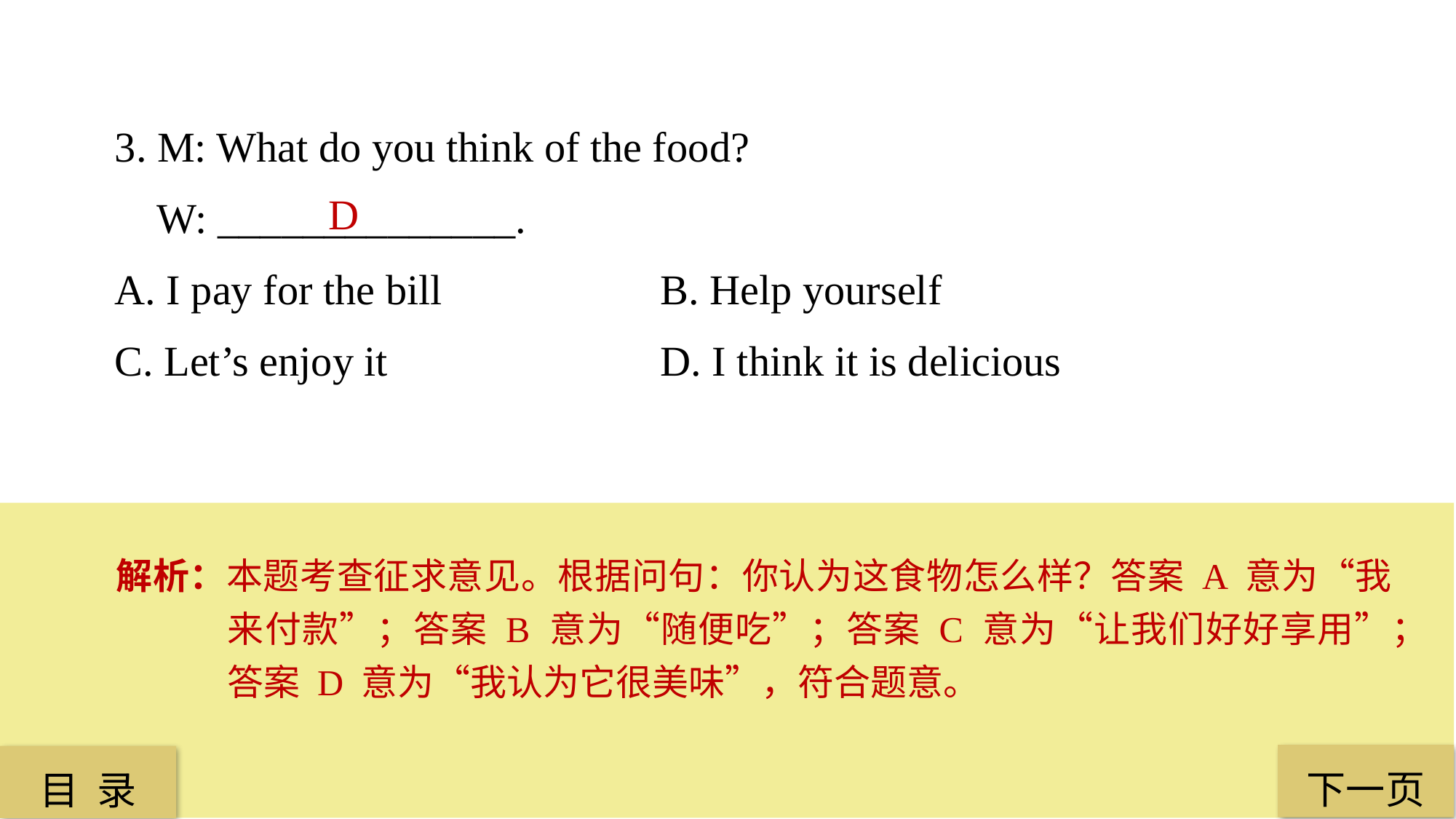

3. M: What do you think of the food?
    W: ______________.
A. I pay for the bill 		B. Help yourself
C. Let’s enjoy it 			D. I think it is delicious
 D
解析：本题考查征求意见。根据问句：你认为这食物怎么样？答案 A 意为“我来付款”；答案 B 意为“随便吃”；答案 C 意为“让我们好好享用”；答案 D 意为“我认为它很美味”，符合题意。